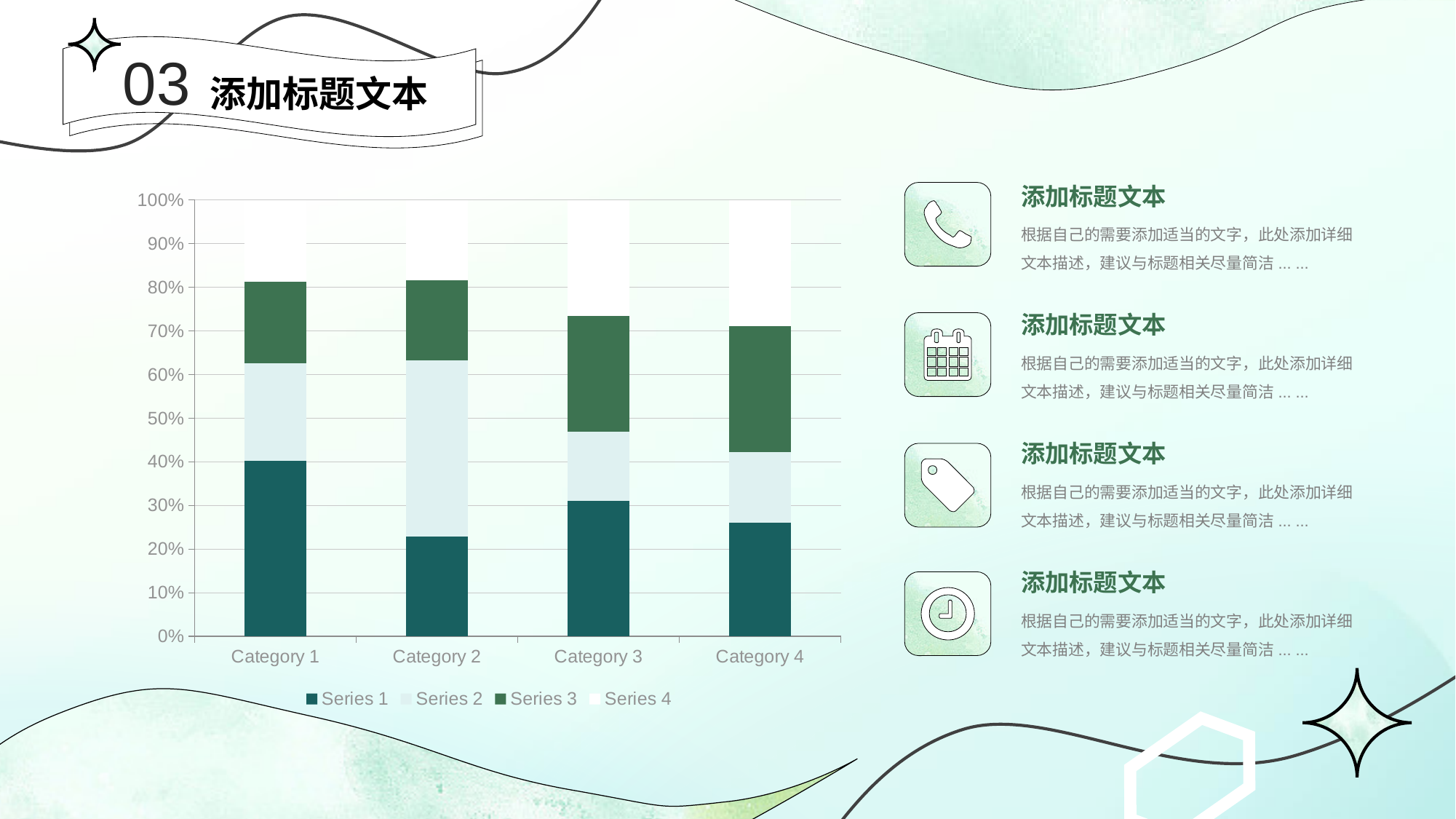

03
添加标题文本
添加标题文本
根据自己的需要添加适当的文字，此处添加详细文本描述，建议与标题相关尽量简洁... ...

### Chart

| Category | Series 1 | Series 2 | Series 3 | Series 4 |
|---|---|---|---|---|
| Category 1 | 4.3 | 2.4 | 2.0 | 2.0 |
| Category 2 | 2.5 | 4.4 | 2.0 | 2.0 |
| Category 3 | 3.5 | 1.8 | 3.0 | 3.0 |
| Category 4 | 4.5 | 2.8 | 5.0 | 5.0 |

添加标题文本
根据自己的需要添加适当的文字，此处添加详细文本描述，建议与标题相关尽量简洁... ...

添加标题文本
根据自己的需要添加适当的文字，此处添加详细文本描述，建议与标题相关尽量简洁... ...

添加标题文本
根据自己的需要添加适当的文字，此处添加详细文本描述，建议与标题相关尽量简洁... ...